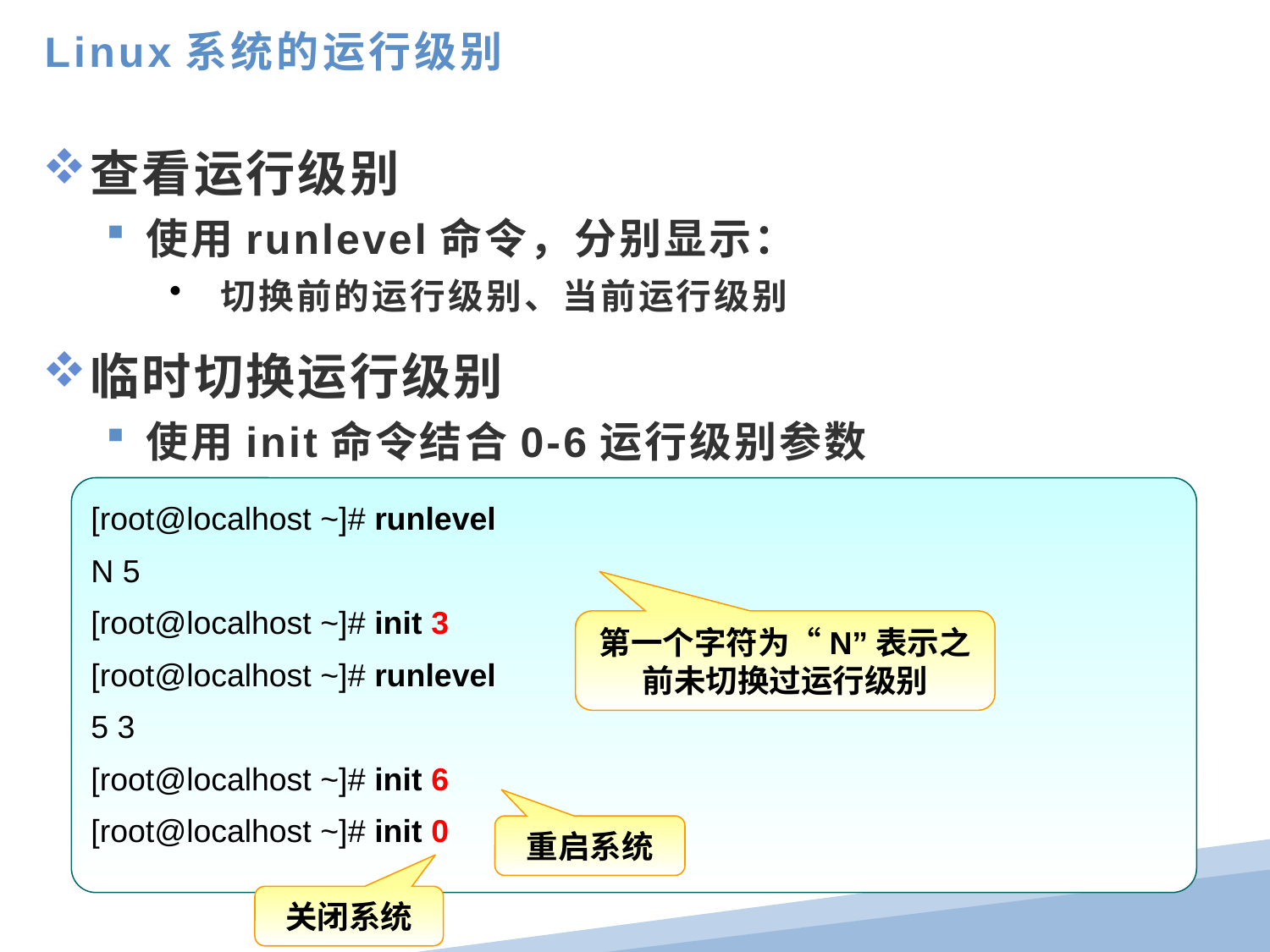

Linux系统的运行级别
查看运行级别
使用runlevel命令，分别显示：
 切换前的运行级别、当前运行级别
临时切换运行级别
使用init命令结合0-6运行级别参数
[root@localhost ~]# runlevel
N 5
[root@localhost ~]# init 3
[root@localhost ~]# runlevel
5 3
[root@localhost ~]# init 6
[root@localhost ~]# init 0
第一个字符为“N”表示之前未切换过运行级别
重启系统

关闭系统